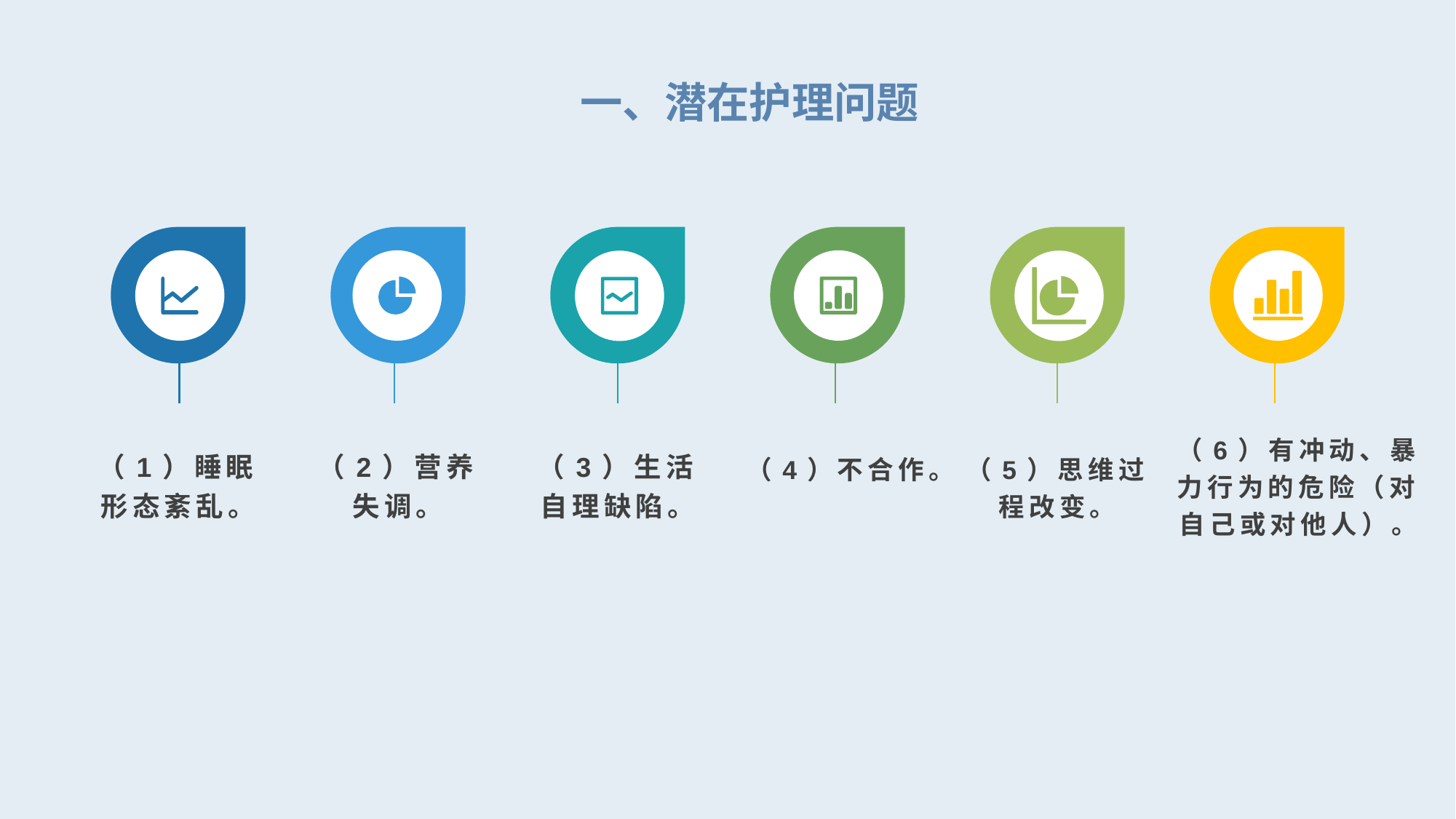

一、潜在护理问题

（1）睡眠形态紊乱。
（2）营养失调。
（3）生活自理缺陷。
（4）不合作。
（5）思维过程改变。
（6）有冲动、暴力行为的危险（对自己或对他人）。